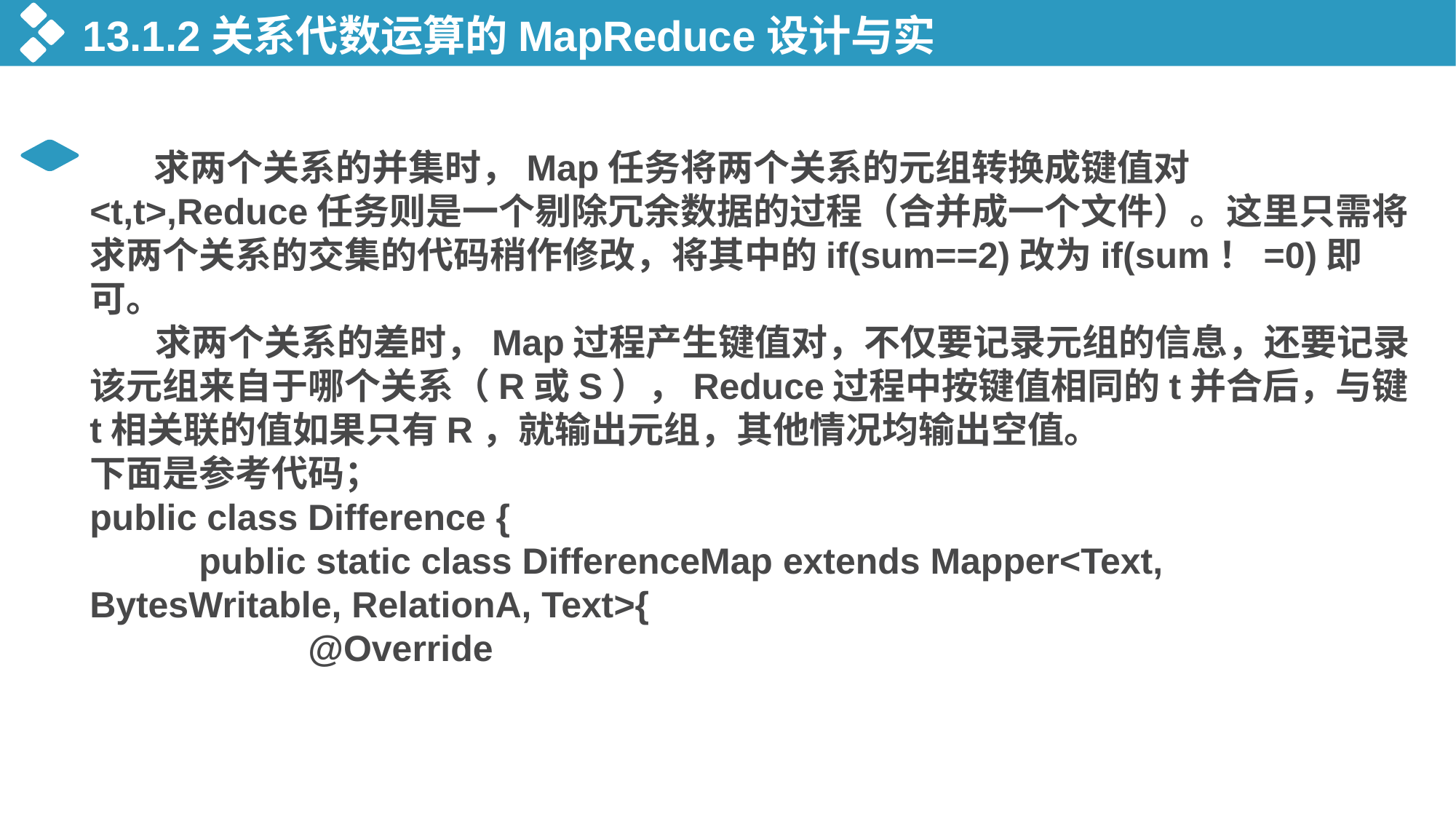

13.1.2关系代数运算的MapReduce设计与实现

        求两个关系的并集时，Map任务将两个关系的元组转换成键值对<t,t>,Reduce任务则是一个剔除冗余数据的过程（合并成一个文件）。这里只需将求两个关系的交集的代码稍作修改，将其中的if(sum==2)改为if(sum！=0)即可。
       求两个关系的差时，Map过程产生键值对，不仅要记录元组的信息，还要记录该元组来自于哪个关系（R或S），Reduce过程中按键值相同的t并合后，与键t相关联的值如果只有R，就输出元组，其他情况均输出空值。
下面是参考代码；
public class Difference {
	public static class DifferenceMap extends Mapper<Text, BytesWritable, RelationA, Text>{
		@Override